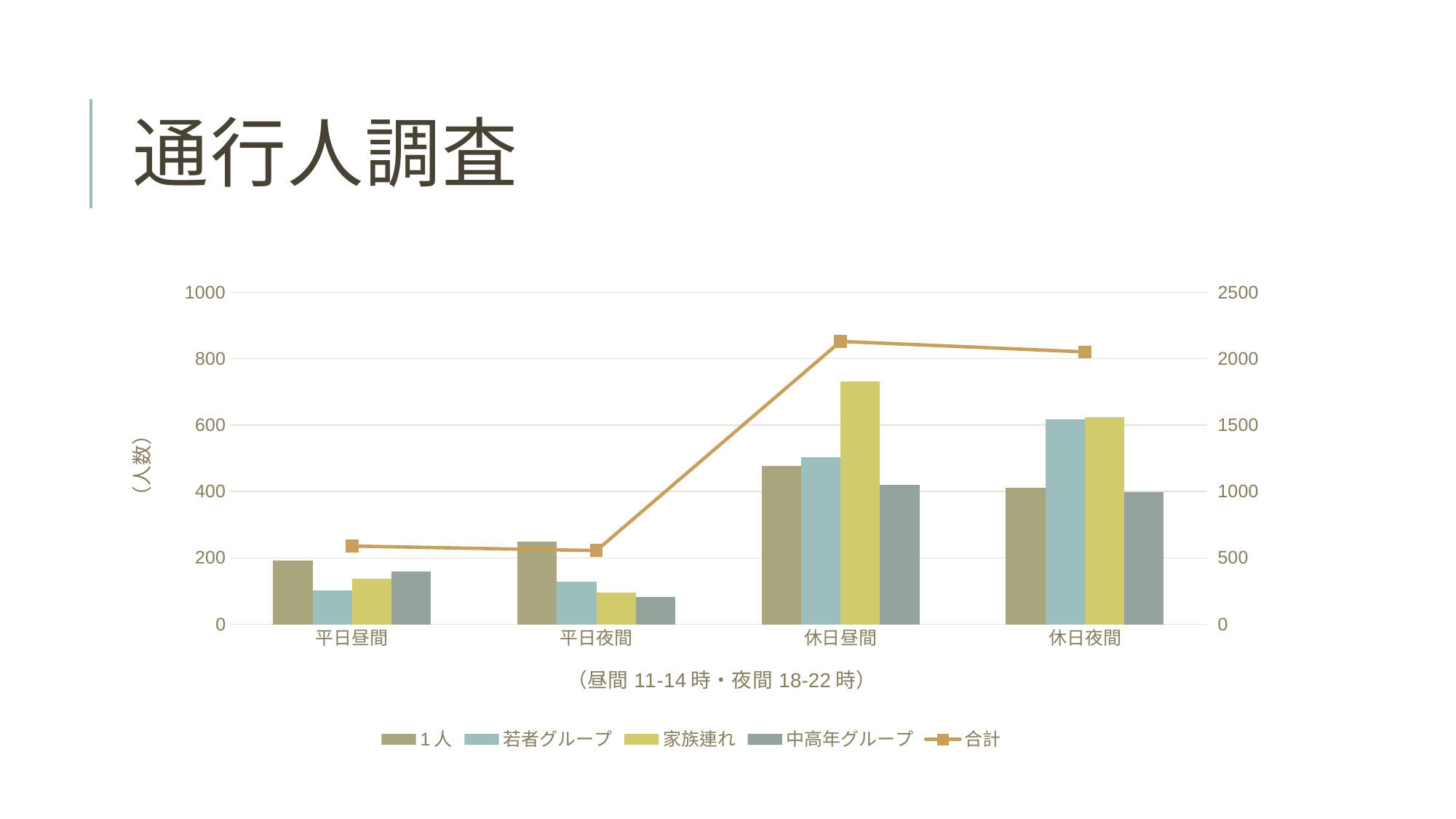

# 通行人調査

### Chart

| Category | 1人 | 若者グループ | 家族連れ | 中高年グループ | 合計 |
|---|---|---|---|---|---|
| 平日昼間 | 191.0 | 102.0 | 138.0 | 158.0 | 589.0 |
| 平日夜間 | 248.0 | 129.0 | 95.0 | 83.0 | 555.0 |
| 休日昼間 | 476.0 | 503.0 | 731.0 | 420.0 | 2130.0 |
| 休日夜間 | 411.0 | 617.0 | 624.0 | 399.0 | 2051.0 |